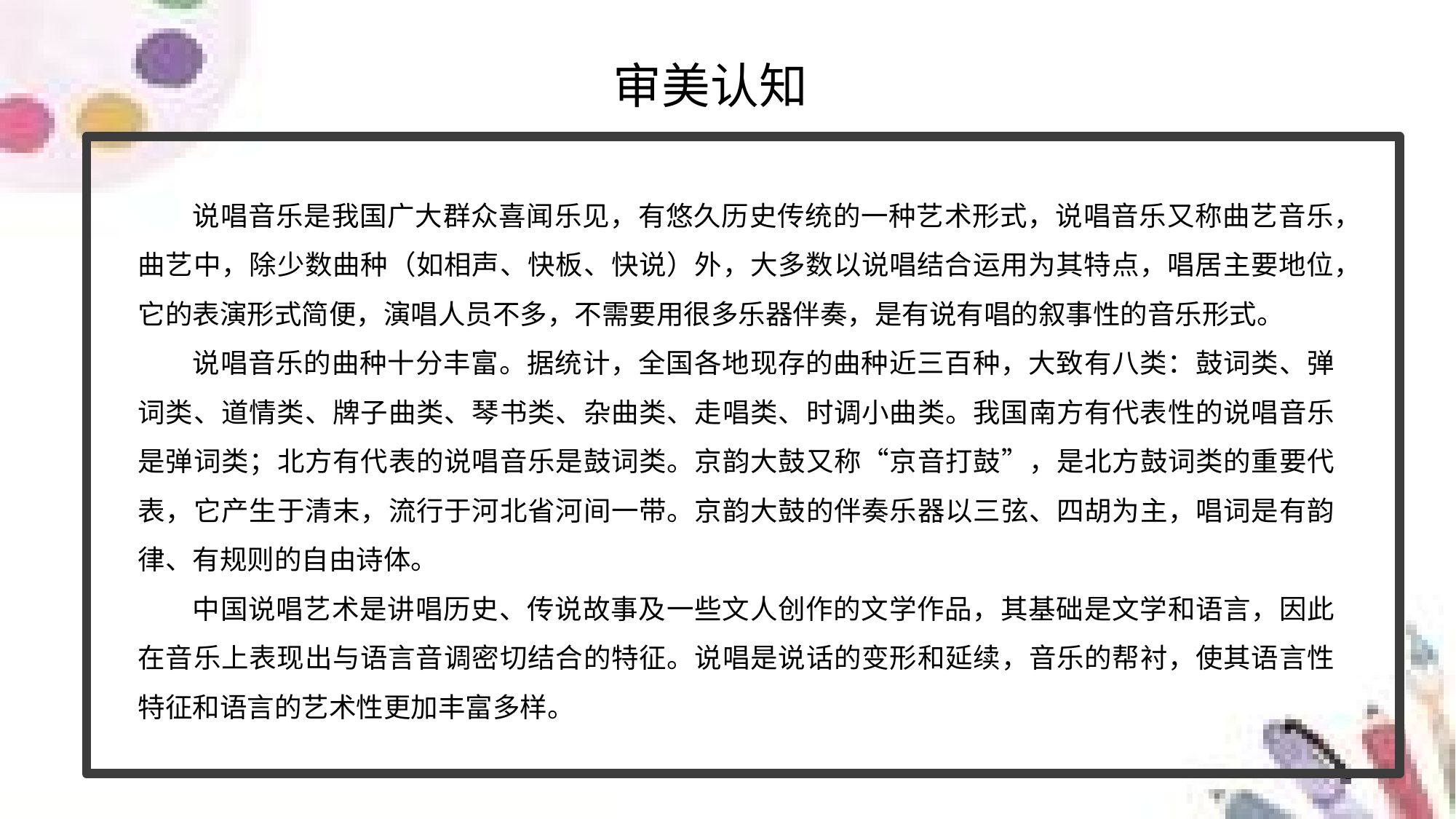

审美认知

说唱音乐是我国广大群众喜闻乐见，有悠久历史传统的一种艺术形式，说唱音乐又称曲艺音乐，曲艺中，除少数曲种（如相声、快板、快说）外，大多数以说唱结合运用为其特点，唱居主要地位，它的表演形式简便，演唱人员不多，不需要用很多乐器伴奏，是有说有唱的叙事性的音乐形式。
说唱音乐的曲种十分丰富。据统计，全国各地现存的曲种近三百种，大致有八类：鼓词类、弹词类、道情类、牌子曲类、琴书类、杂曲类、走唱类、时调小曲类。我国南方有代表性的说唱音乐是弹词类；北方有代表的说唱音乐是鼓词类。京韵大鼓又称“京音打鼓”，是北方鼓词类的重要代表，它产生于清末，流行于河北省河间一带。京韵大鼓的伴奏乐器以三弦、四胡为主，唱词是有韵律、有规则的自由诗体。
中国说唱艺术是讲唱历史、传说故事及一些文人创作的文学作品，其基础是文学和语言，因此在音乐上表现出与语言音调密切结合的特征。说唱是说话的变形和延续，音乐的帮衬，使其语言性特征和语言的艺术性更加丰富多样。